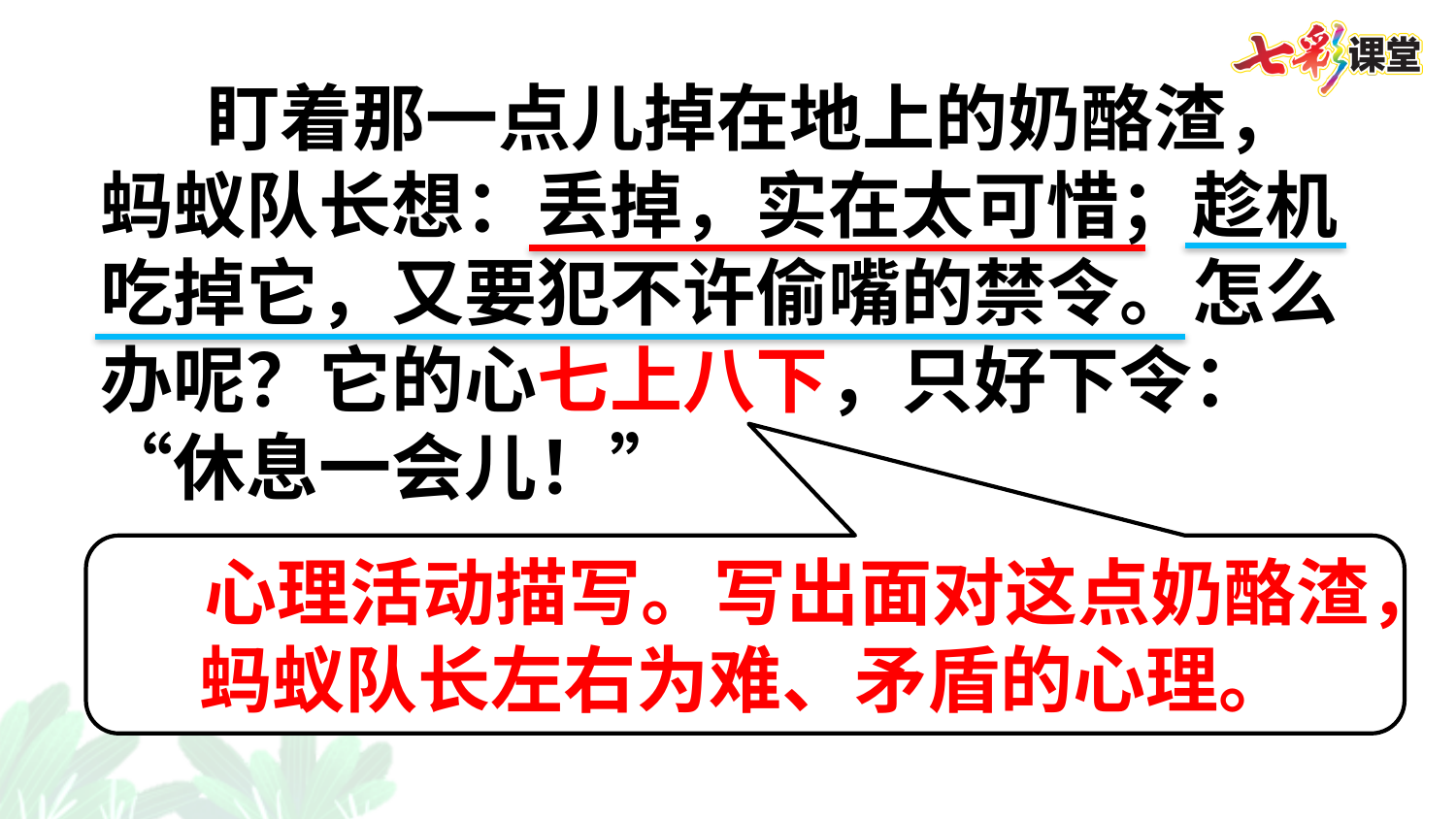

盯着那一点儿掉在地上的奶酪渣，蚂蚁队长想：丢掉，实在太可惜；趁机吃掉它，又要犯不许偷嘴的禁令。怎么办呢？它的心七上八下，只好下令：“休息一会儿！”
    心理活动描写。写出面对这点奶酪渣，蚂蚁队长左右为难、矛盾的心理。